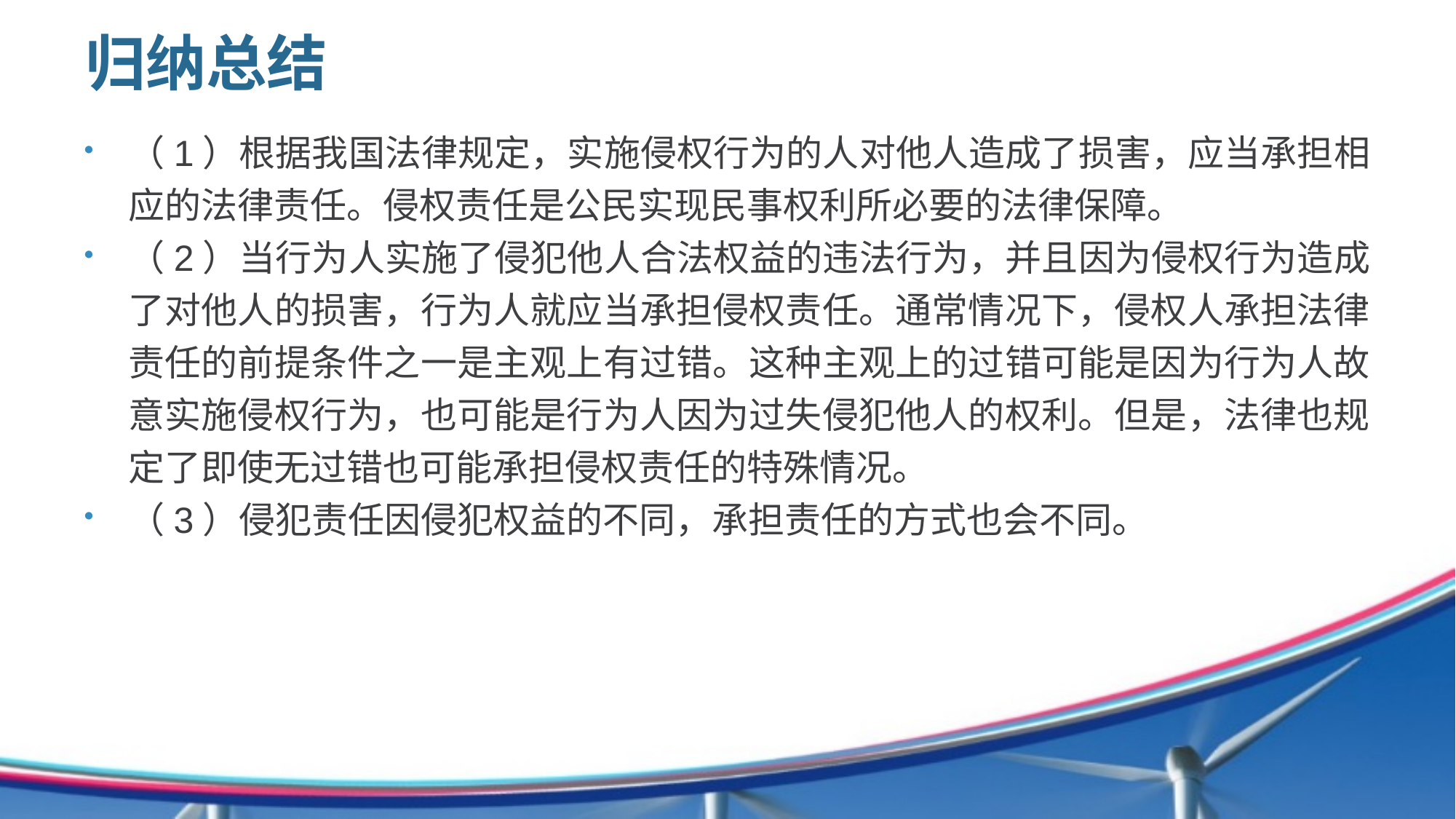

# 归纳总结
（1）根据我国法律规定，实施侵权行为的人对他人造成了损害，应当承担相应的法律责任。侵权责任是公民实现民事权利所必要的法律保障。
（2）当行为人实施了侵犯他人合法权益的违法行为，并且因为侵权行为造成了对他人的损害，行为人就应当承担侵权责任。通常情况下，侵权人承担法律责任的前提条件之一是主观上有过错。这种主观上的过错可能是因为行为人故意实施侵权行为，也可能是行为人因为过失侵犯他人的权利。但是，法律也规定了即使无过错也可能承担侵权责任的特殊情况。
（3）侵犯责任因侵犯权益的不同，承担责任的方式也会不同。